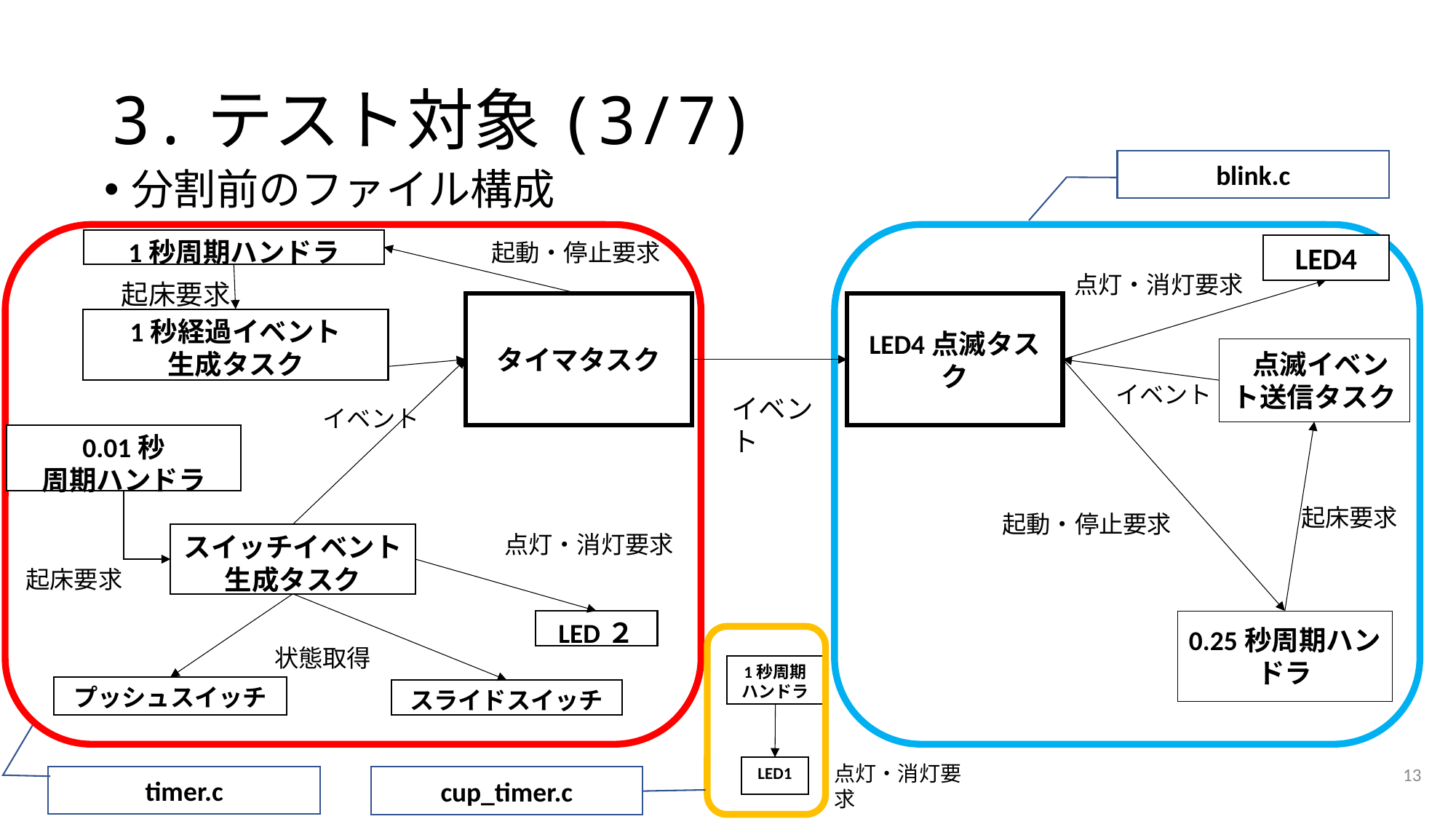

# 3.テスト対象(3/7)
blink.c
分割前のファイル構成

.
1秒周期ハンドラ
起動・停止要求
LED4
点灯・消灯要求
起床要求
タイマタスク
LED4点滅タスク
1秒経過イベント
生成タスク
 点滅イベント送信タスク
イベント
イベント
イベント
0.01秒
周期ハンドラ
起床要求
起動・停止要求
点灯・消灯要求
スイッチイベント
生成タスク
起床要求
LED２
0.25秒周期ハンドラ

状態取得
1秒周期
ハンドラ
プッシュスイッチ
スライドスイッチ
13
点灯・消灯要求
LED1
timer.c
cup_timer.c